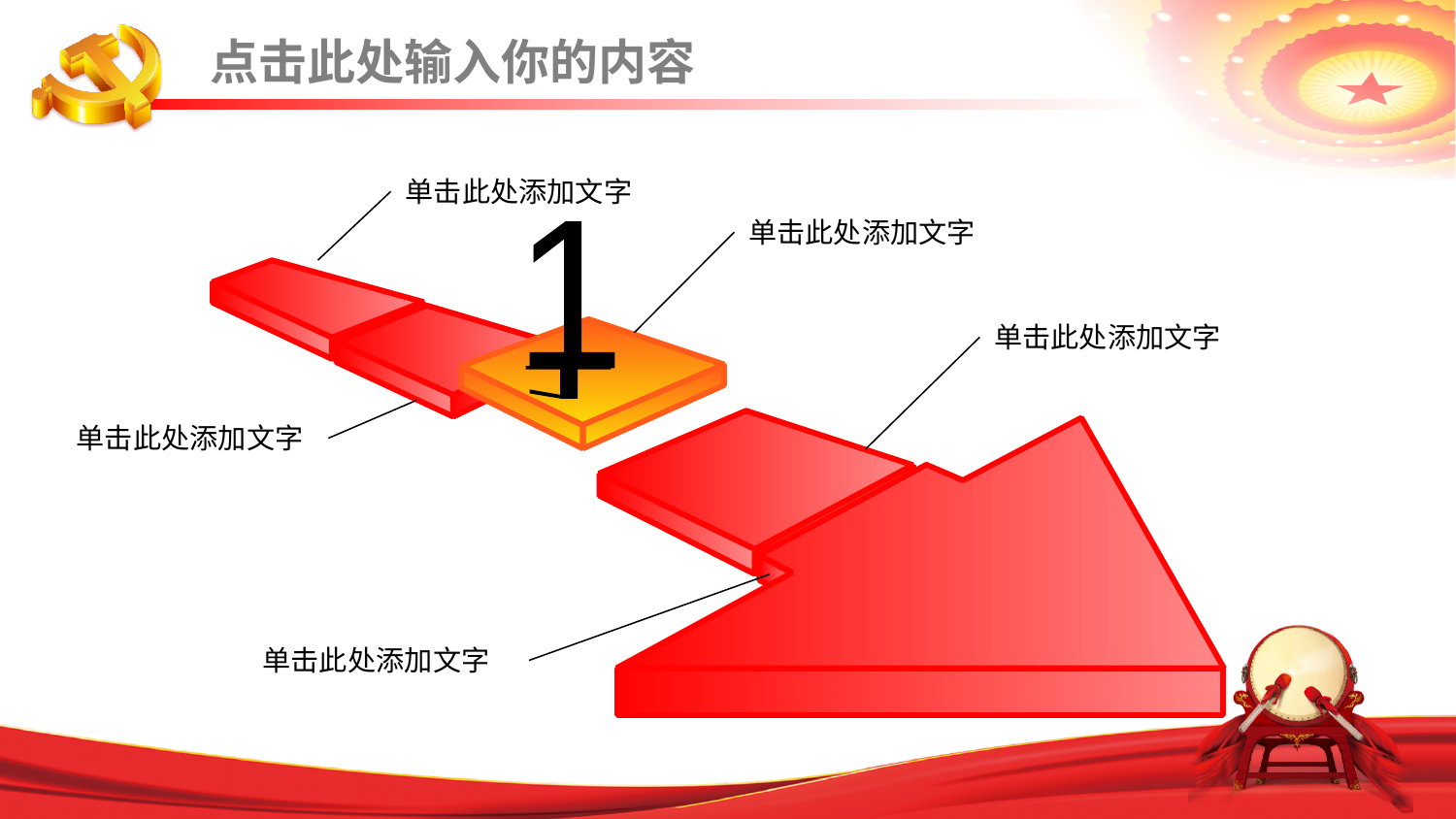

点击此处输入你的内容
单击此处添加文字
单击此处添加文字
1
1

单击此处添加文字

单击此处添加文字

单击此处添加文字